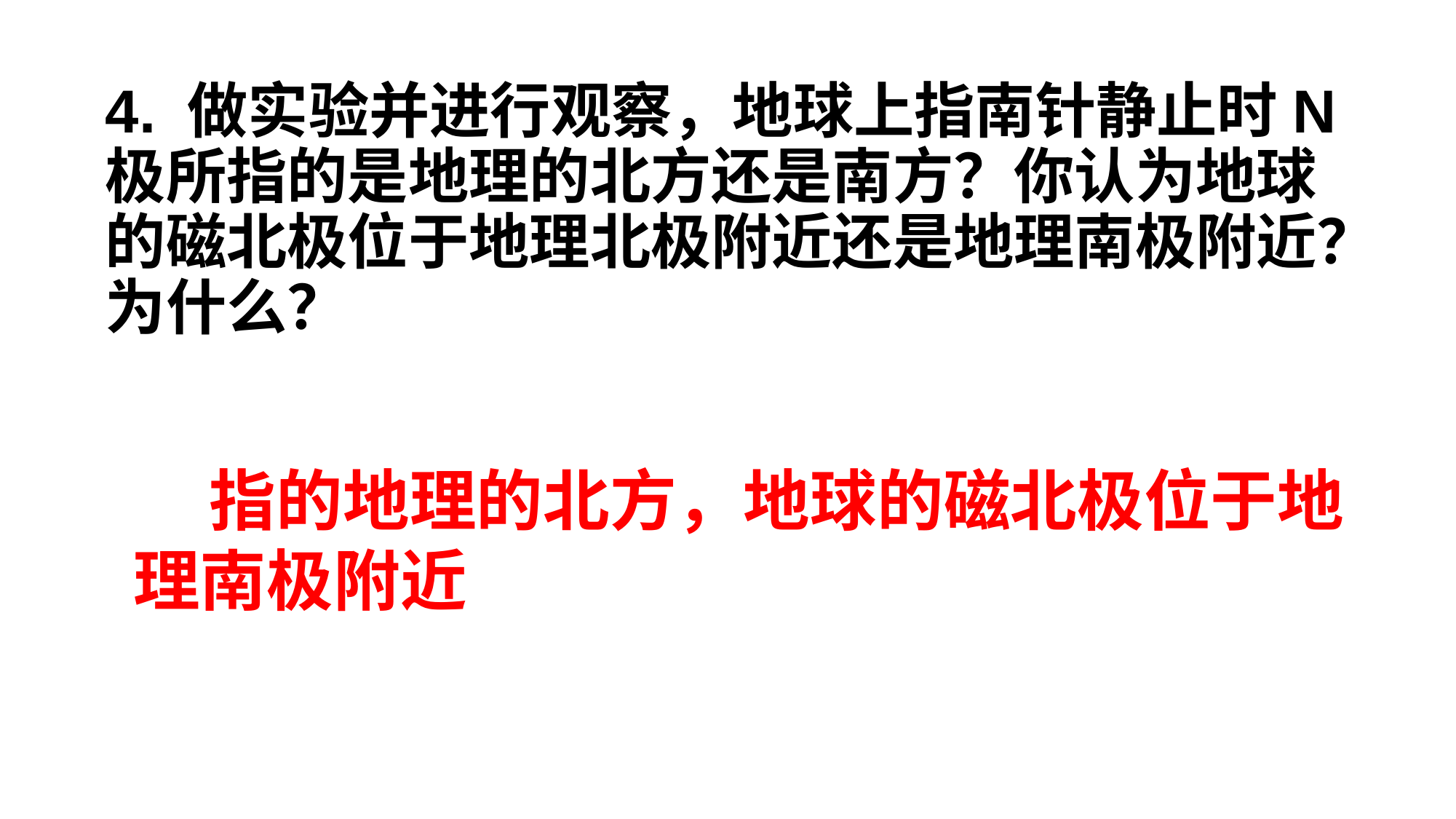

4. 做实验并进行观察，地球上指南针静止时N极所指的是地理的北方还是南方？你认为地球的磁北极位于地理北极附近还是地理南极附近？为什么？
    指的地理的北方，地球的磁北极位于地理南极附近